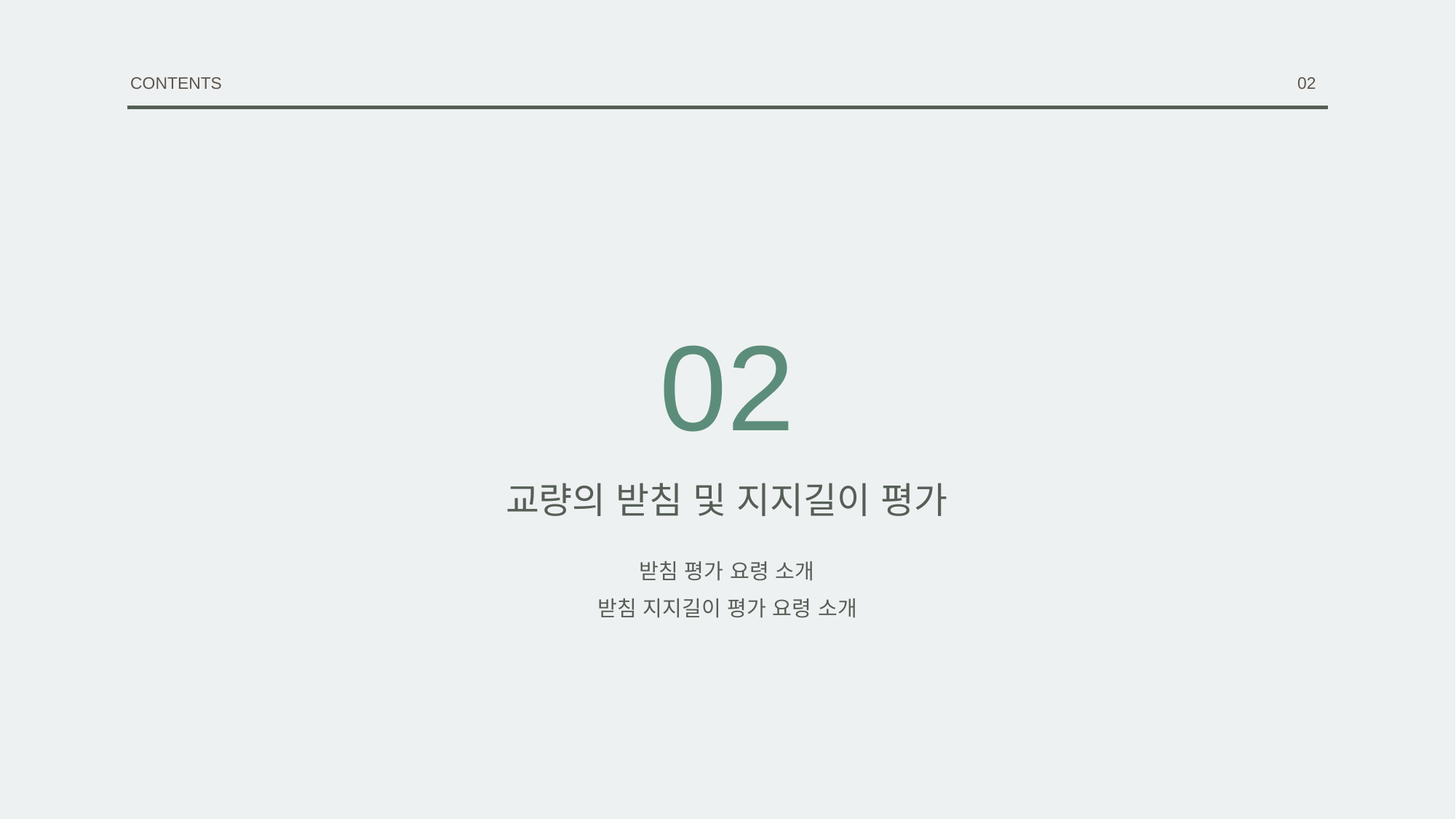

CONTENTS
02
02
교량의 받침 및 지지길이 평가
받침 평가 요령 소개
받침 지지길이 평가 요령 소개